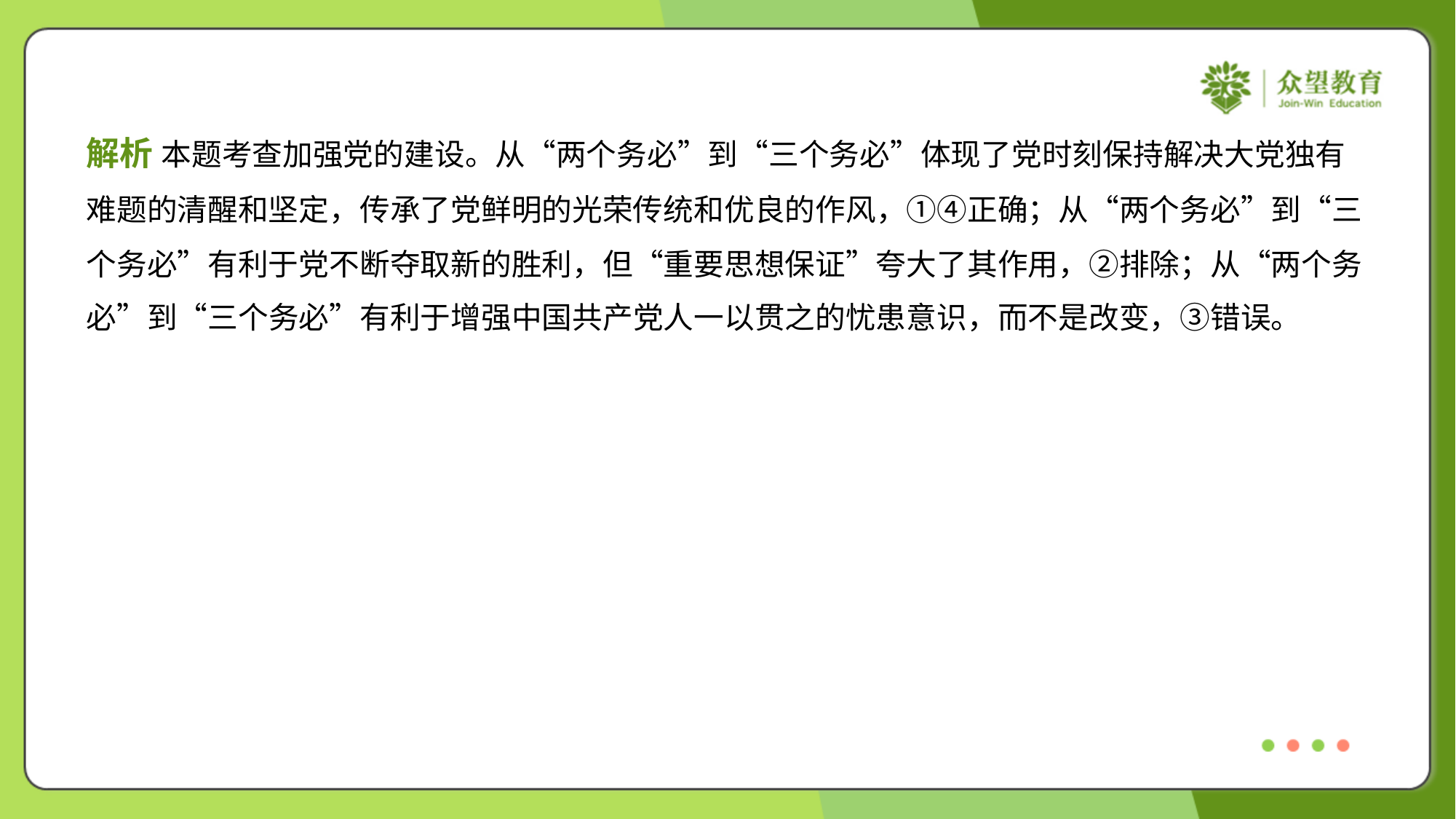

解析 本题考查加强党的建设。从“两个务必”到“三个务必”体现了党时刻保持解决大党独有
难题的清醒和坚定，传承了党鲜明的光荣传统和优良的作风，①④正确；从“两个务必”到“三
个务必”有利于党不断夺取新的胜利，但“重要思想保证”夸大了其作用，②排除；从“两个务
必”到“三个务必”有利于增强中国共产党人一以贯之的忧患意识，而不是改变，③错误。